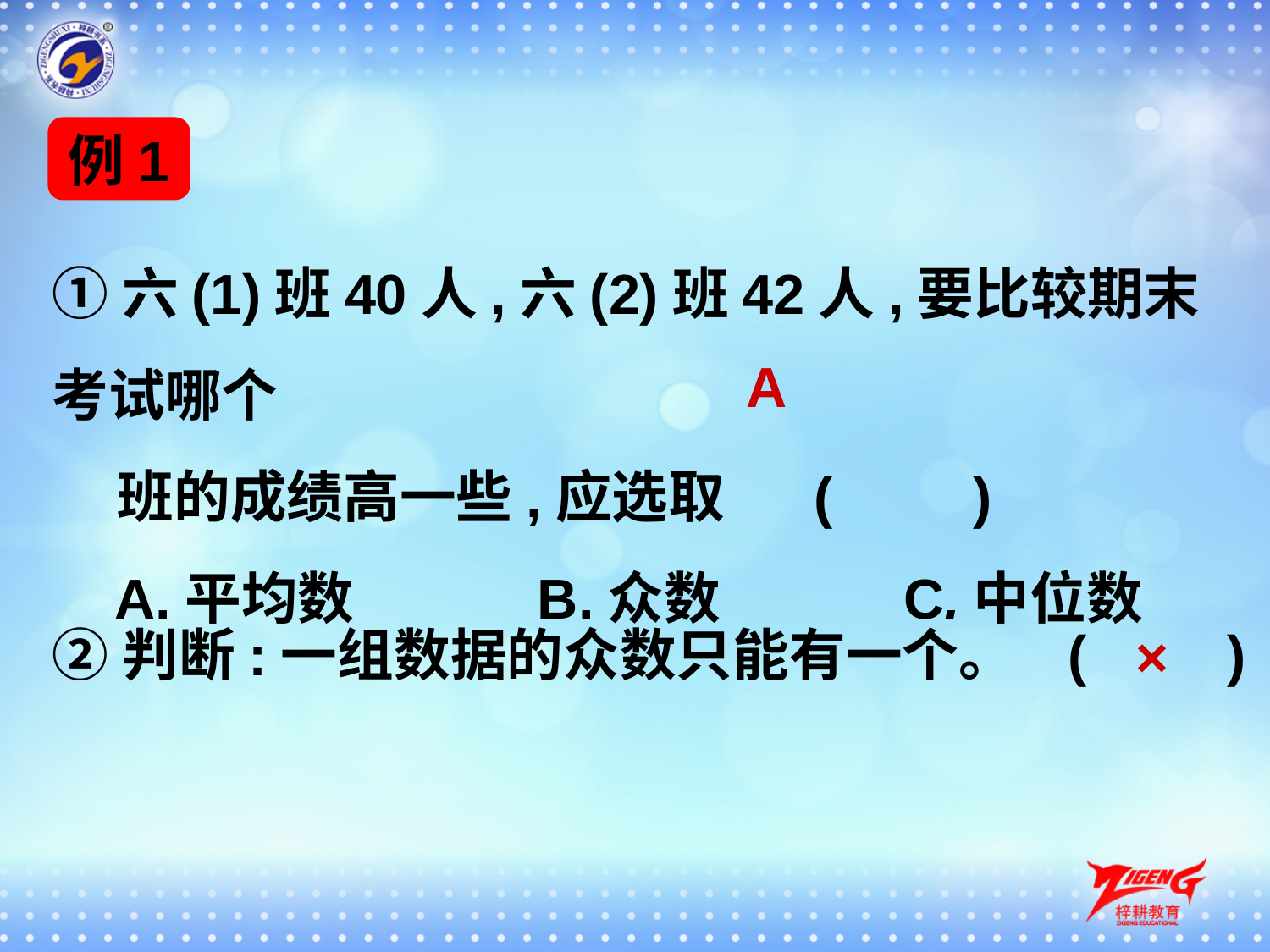

例1
①六(1)班40人,六(2)班42人,要比较期末考试哪个
    班的成绩高一些,应选取	(　　)
    A.平均数　　　B.众数　　　C.中位数
A
②判断:一组数据的众数只能有一个。	(　　)
×